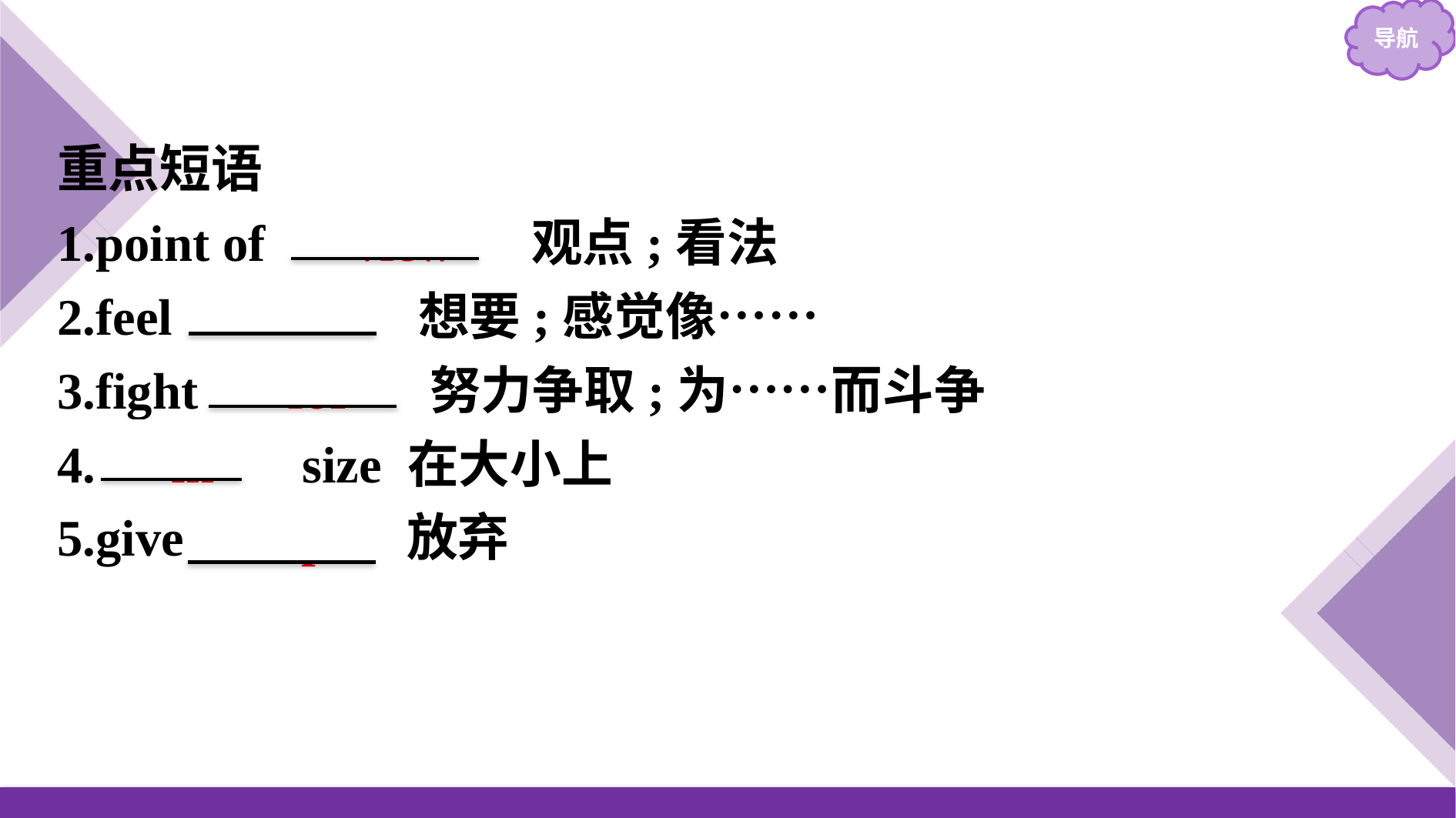

重点短语
1.point of 　view　 观点;看法
2.feel 　like　 想要;感觉像……
3.fight 　for　 努力争取;为……而斗争
4.　in　 size 在大小上
5.give 　up　 放弃